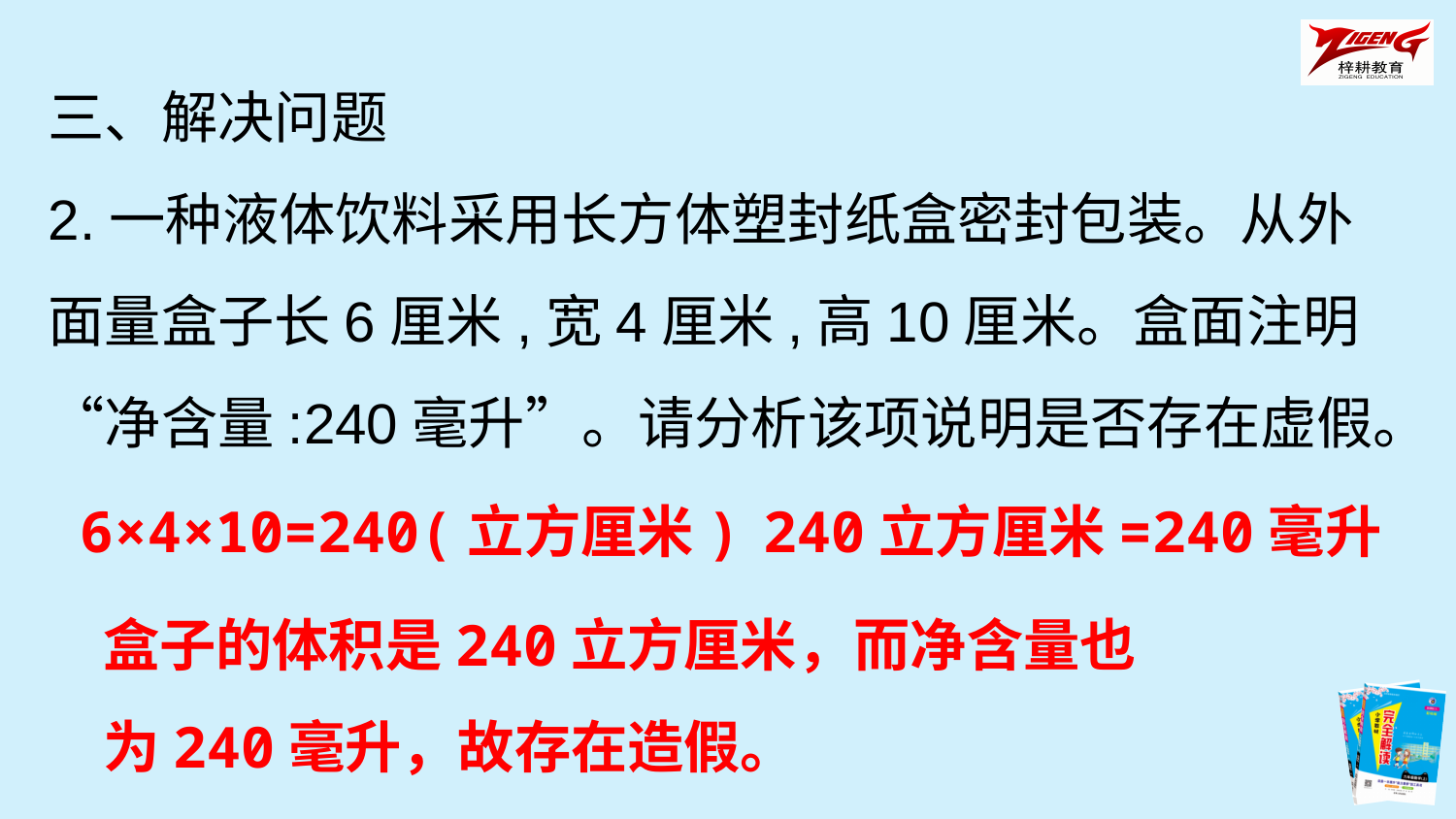

三、解决问题
2.一种液体饮料采用长方体塑封纸盒密封包装。从外面量盒子长6厘米,宽4厘米,高10厘米。盒面注明“净含量:240毫升”。请分析该项说明是否存在虚假。
6×4×10=240(立方厘米)
240立方厘米=240毫升
盒子的体积是240立方厘米，而净含量也
为240毫升，故存在造假。